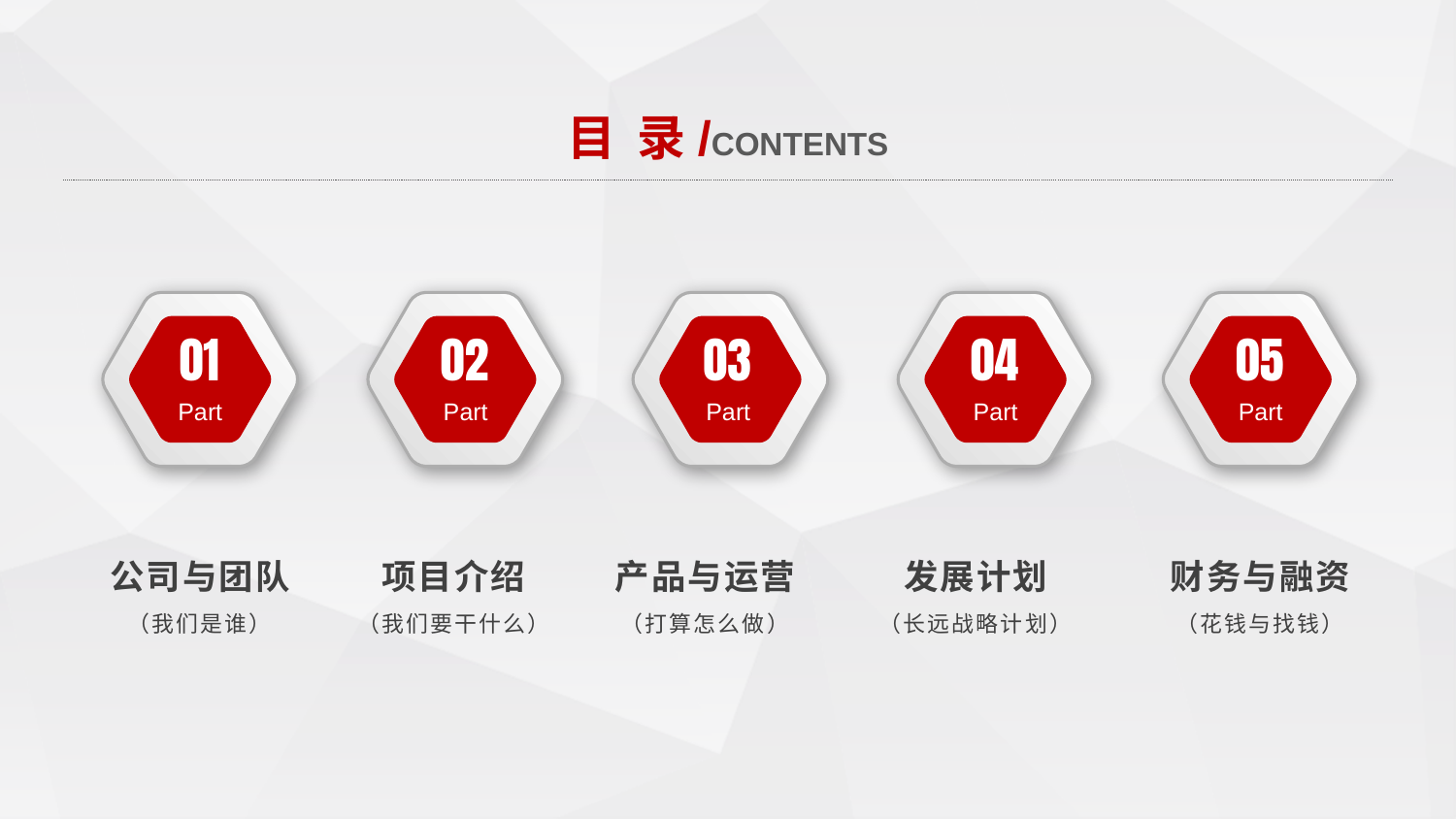

目  录/CONTENTS

01
Part
02
Part
03
Part
04
Part
05
Part
公司与团队
（我们是谁）
项目介绍
（我们要干什么）
产品与运营
（打算怎么做）
发展计划
（长远战略计划）
财务与融资
（花钱与找钱）